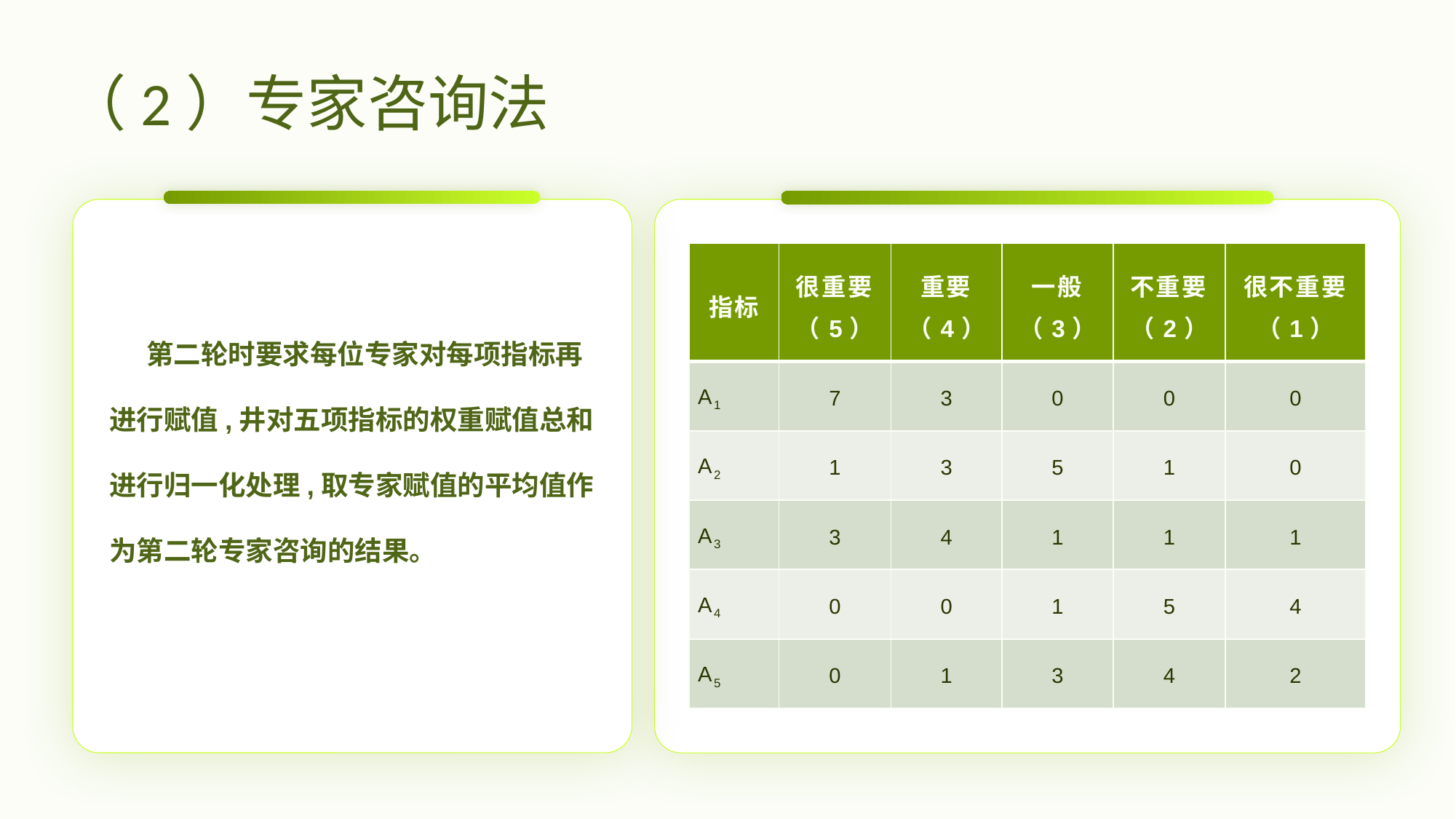

| 指标 | 很重要（5） | 重要（4） | 一般（3） | 不重要（2） | 很不重要（1） |
| --- | --- | --- | --- | --- | --- |
| A1 | 7 | 3 | 0 | 0 | 0 |
| A2 | 1 | 3 | 5 | 1 | 0 |
| A3 | 3 | 4 | 1 | 1 | 1 |
| A4 | 0 | 0 | 1 | 5 | 4 |
| A5 | 0 | 1 | 3 | 4 | 2 |
    第二轮时要求每位专家对每项指标再进行赋值,井对五项指标的权重赋值总和进行归一化处理,取专家赋值的平均值作为第二轮专家咨询的结果。

# （2）专家咨询法